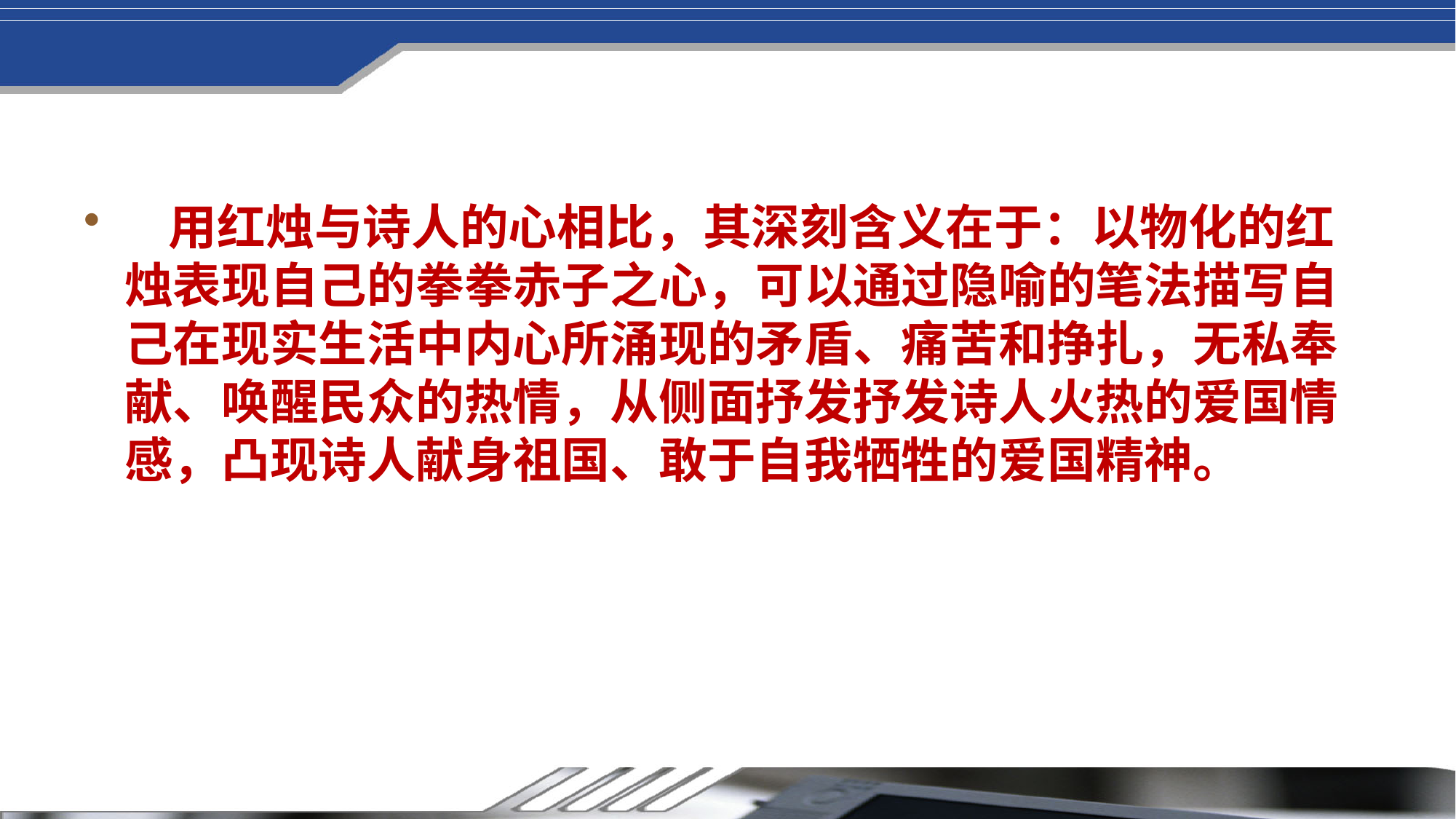

#
   用红烛与诗人的心相比，其深刻含义在于：以物化的红烛表现自己的拳拳赤子之心，可以通过隐喻的笔法描写自己在现实生活中内心所涌现的矛盾、痛苦和挣扎，无私奉献、唤醒民众的热情，从侧面抒发抒发诗人火热的爱国情感，凸现诗人献身祖国、敢于自我牺牲的爱国精神。